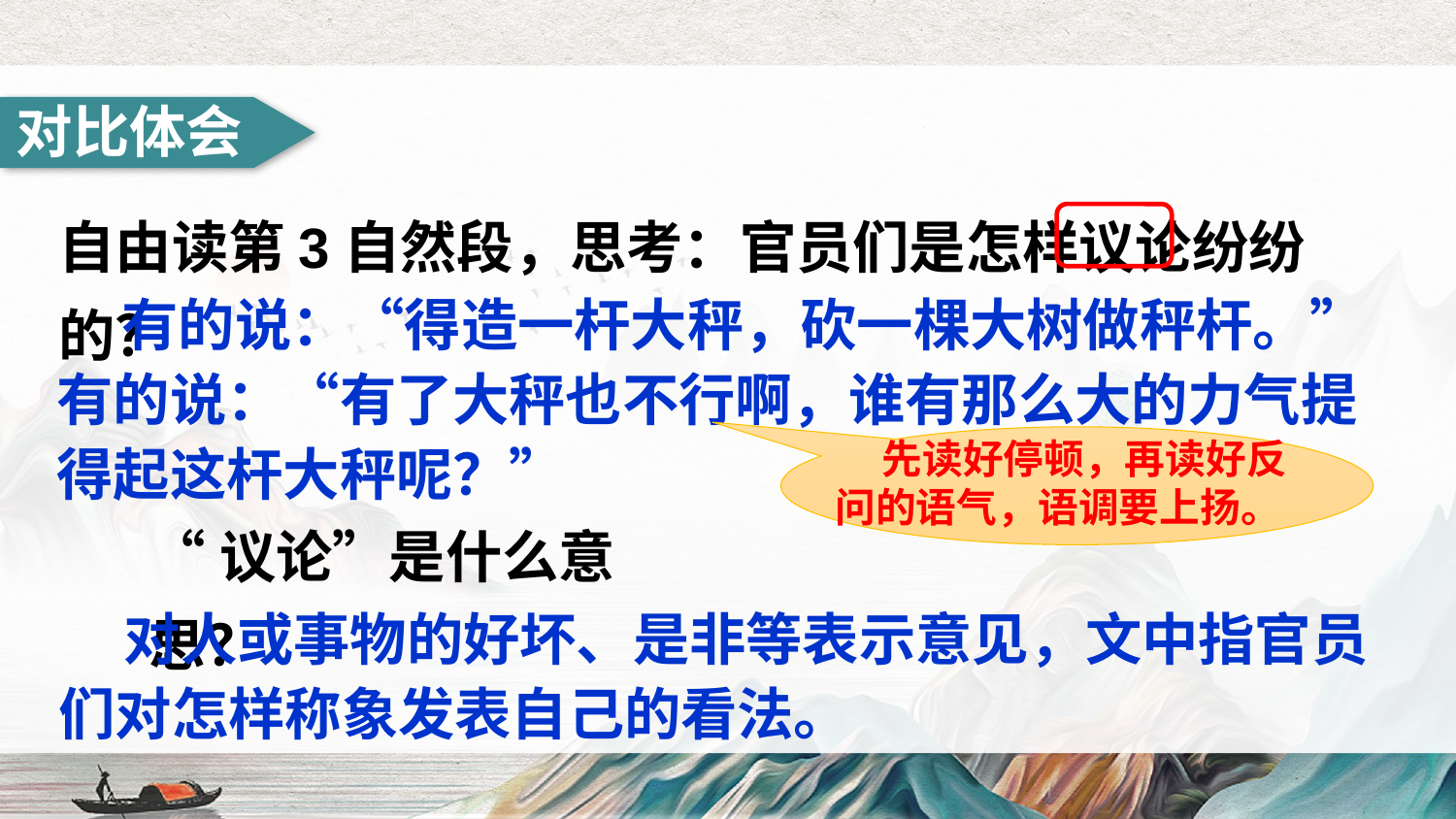

对比体会

自由读第3自然段，思考：官员们是怎样议论纷纷的？

    有的说：“得造一杆大秤，砍一棵大树做秤杆。”有的说：“有了大秤也不行啊，谁有那么大的力气提得起这杆大秤呢？”

    先读好停顿，再读好反问的语气，语调要上扬。
“议论”是什么意思？
    对人或事物的好坏、是非等表示意见，文中指官员们对怎样称象发表自己的看法。